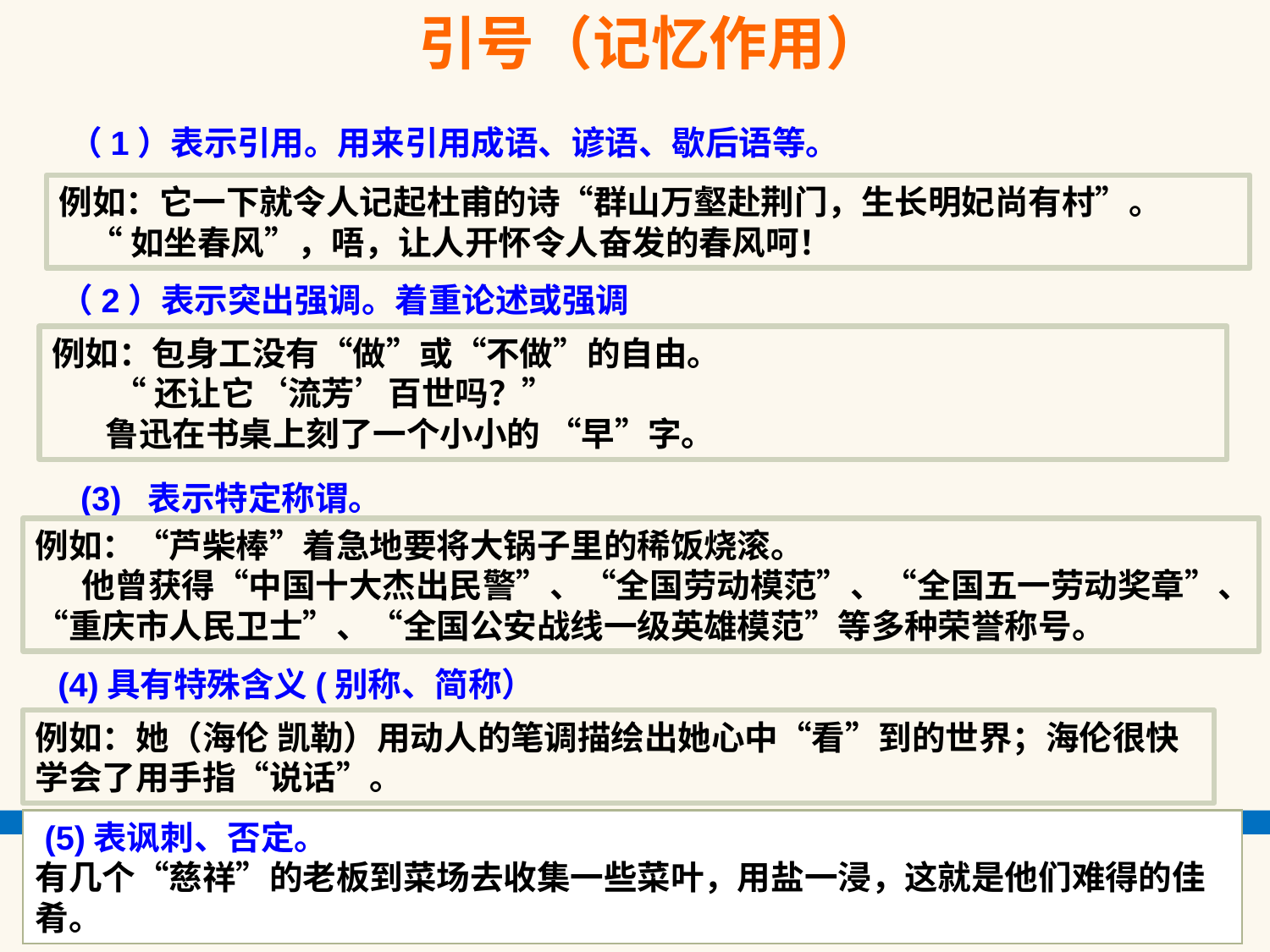

引号（记忆作用）
 （1）表示引用。用来引用成语、谚语、歇后语等。

例如：它一下就令人记起杜甫的诗“群山万壑赴荆门，生长明妃尚有村”。
    “如坐春风”，唔，让人开怀令人奋发的春风呵！
（2）表示突出强调。着重论述或强调
例如：包身工没有“做”或“不做”的自由。
        “还让它‘流芳’百世吗？”
      鲁迅在书桌上刻了一个小小的 “早”字。
(3)  表示特定称谓。
例如：“芦柴棒”着急地要将大锅子里的稀饭烧滚。
     他曾获得“中国十大杰出民警”、“全国劳动模范”、“全国五一劳动奖章”、“重庆市人民卫士”、“全国公安战线一级英雄模范”等多种荣誉称号。
(4)具有特殊含义(别称、简称）
例如：她（海伦 凯勒）用动人的笔调描绘出她心中“看”到的世界；海伦很快学会了用手指“说话”。

 (5)表讽刺、否定。
有几个“慈祥”的老板到菜场去收集一些菜叶，用盐一浸，这就是他们难得的佳肴。